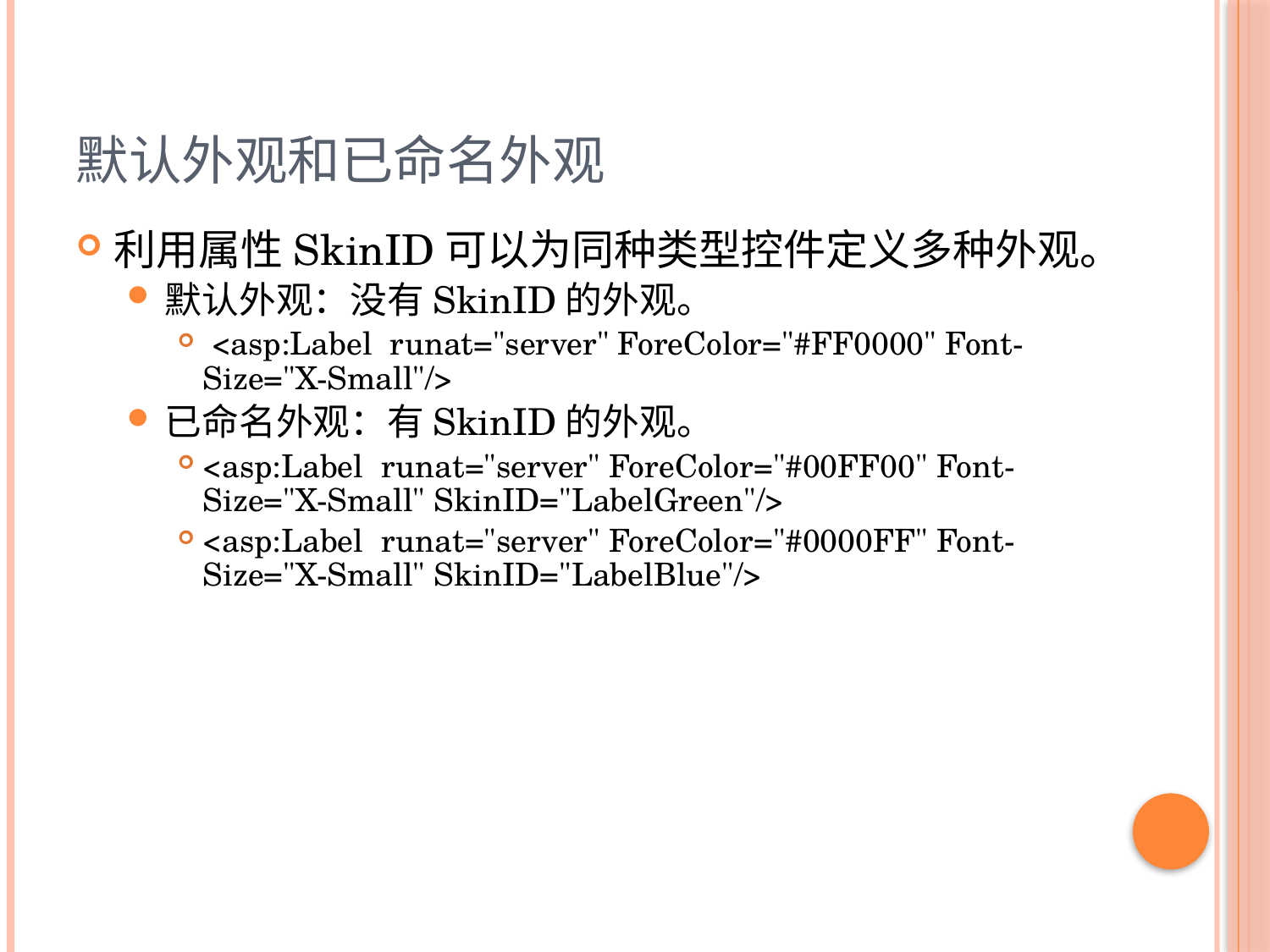

# 默认外观和已命名外观
利用属性SkinID可以为同种类型控件定义多种外观。
默认外观：没有SkinID的外观。
 <asp:Label  runat="server" ForeColor="#FF0000" Font-Size="X-Small"/>
已命名外观：有SkinID的外观。
<asp:Label  runat="server" ForeColor="#00FF00" Font-Size="X-Small" SkinID="LabelGreen"/>
<asp:Label  runat="server" ForeColor="#0000FF" Font-Size="X-Small" SkinID="LabelBlue"/>
8